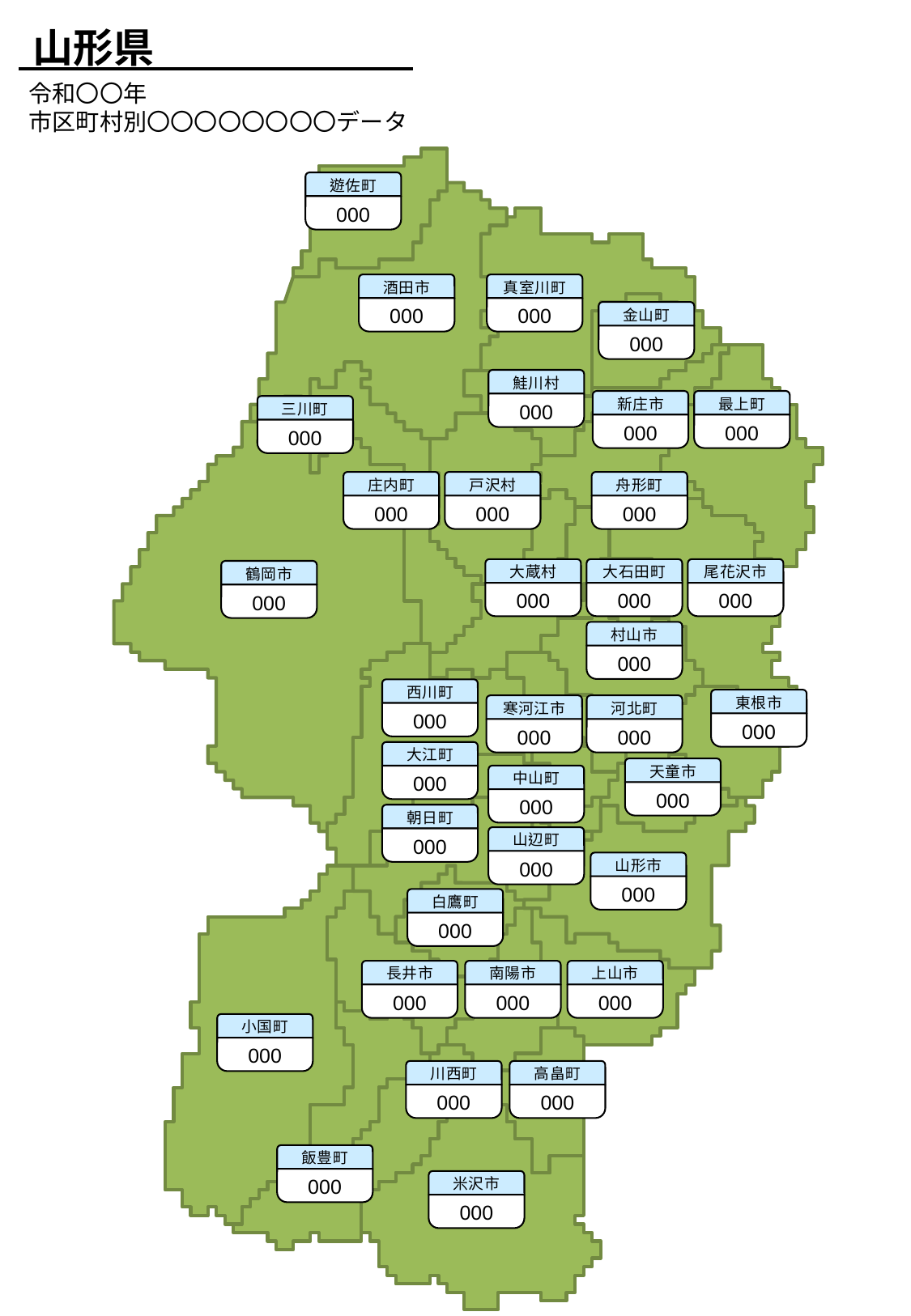

山形県
令和〇〇年
市区町村別〇〇〇〇〇〇〇〇データ

遊佐町
000
酒田市
000
真室川町
000
金山町
000
鮭川村
000
新庄市
000
最上町
000
三川町
000
庄内町
000
戸沢村
000
舟形町
000
大蔵村
000
大石田町
000
尾花沢市
000
鶴岡市
000
村山市
000
西川町
000
東根市
000
寒河江市
000
河北町
000
大江町
000
天童市
000
中山町
000
朝日町
000
山辺町
000
山形市
000
白鷹町
000
長井市
000
南陽市
000
上山市
000
小国町
000
川西町
000
高畠町
000
飯豊町
000
米沢市
000